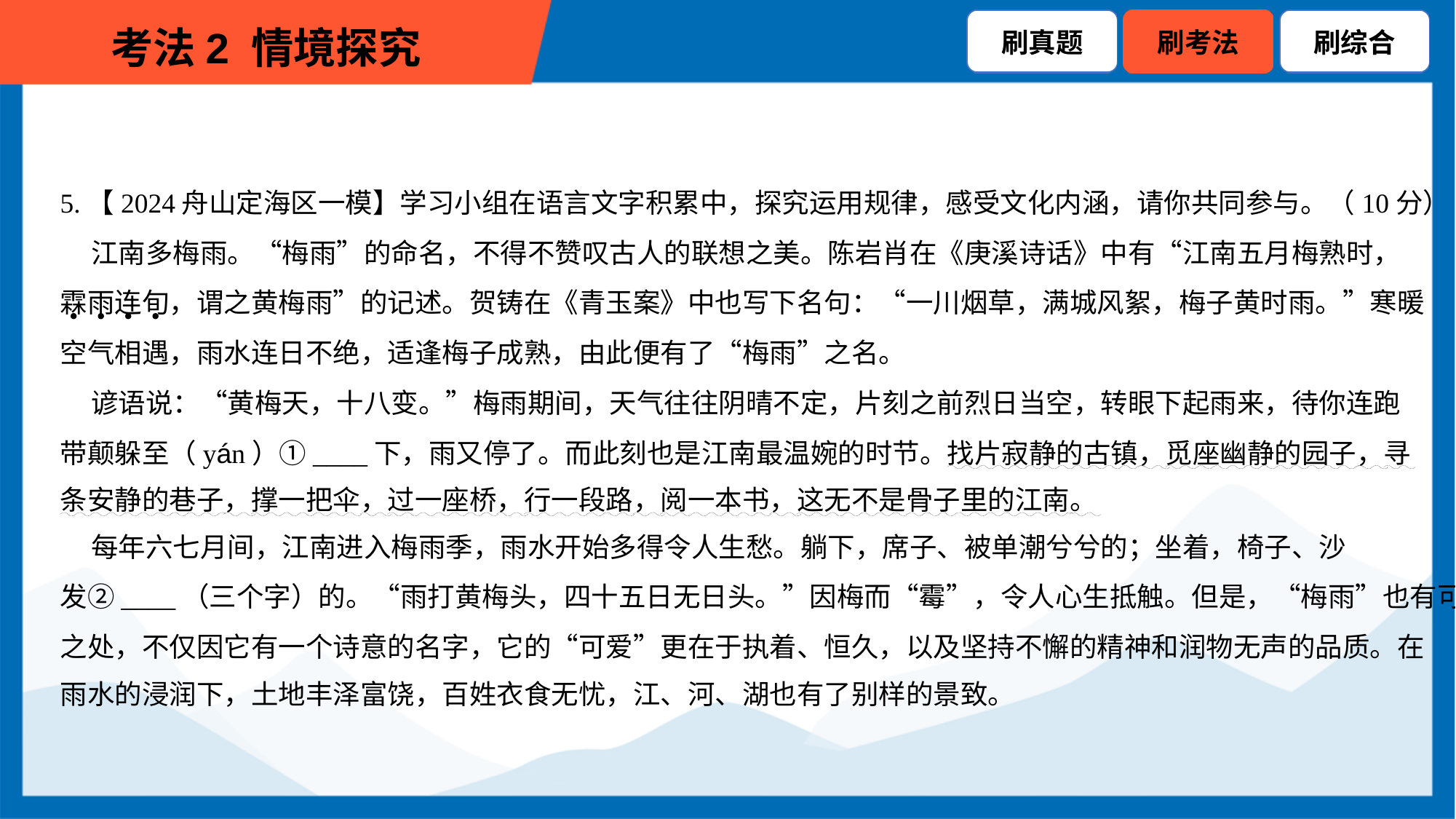

5.【2024舟山定海区一模】学习小组在语言文字积累中，探究运用规律，感受文化内涵，请你共同参与。（10分）
    江南多梅雨。“梅雨”的命名，不得不赞叹古人的联想之美。陈岩肖在《庚溪诗话》中有“江南五月梅熟时，
霖雨连旬，谓之黄梅雨”的记述。贺铸在《青玉案》中也写下名句：“一川烟草，满城风絮，梅子黄时雨。”寒暖
空气相遇，雨水连日不绝，适逢梅子成熟，由此便有了“梅雨”之名。
    谚语说：“黄梅天，十八变。”梅雨期间，天气往往阴晴不定，片刻之前烈日当空，转眼下起雨来，待你连跑
带颠躲至（yán）①____下，雨又停了。而此刻也是江南最温婉的时节。找片寂静的古镇，觅座幽静的园子，寻
条安静的巷子，撑一把伞，过一座桥，行一段路，阅一本书，这无不是骨子里的江南。

    每年六七月间，江南进入梅雨季，雨水开始多得令人生愁。躺下，席子、被单潮兮兮的；坐着，椅子、沙
发②____（三个字）的。“雨打黄梅头，四十五日无日头。”因梅而“霉”，令人心生抵触。但是，“梅雨”也有可爱
之处，不仅因它有一个诗意的名字，它的“可爱”更在于执着、恒久，以及坚持不懈的精神和润物无声的品质。在
雨水的浸润下，土地丰泽富饶，百姓衣食无忧，江、河、湖也有了别样的景致。